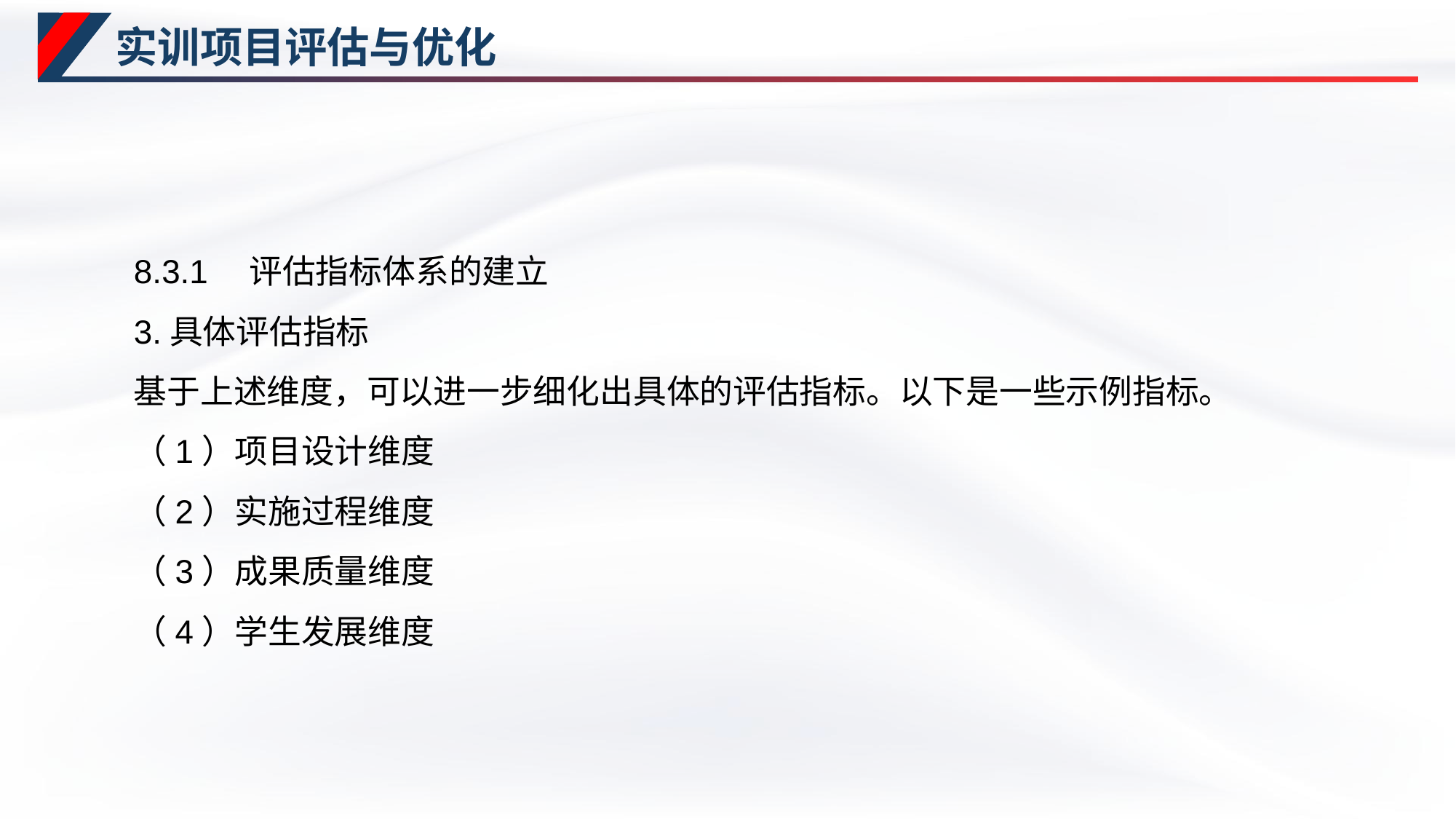

# 实训项目评估与优化
8.3.1　评估指标体系的建立
3.具体评估指标
基于上述维度，可以进一步细化出具体的评估指标。以下是一些示例指标。
（1）项目设计维度
（2）实施过程维度
（3）成果质量维度
（4）学生发展维度